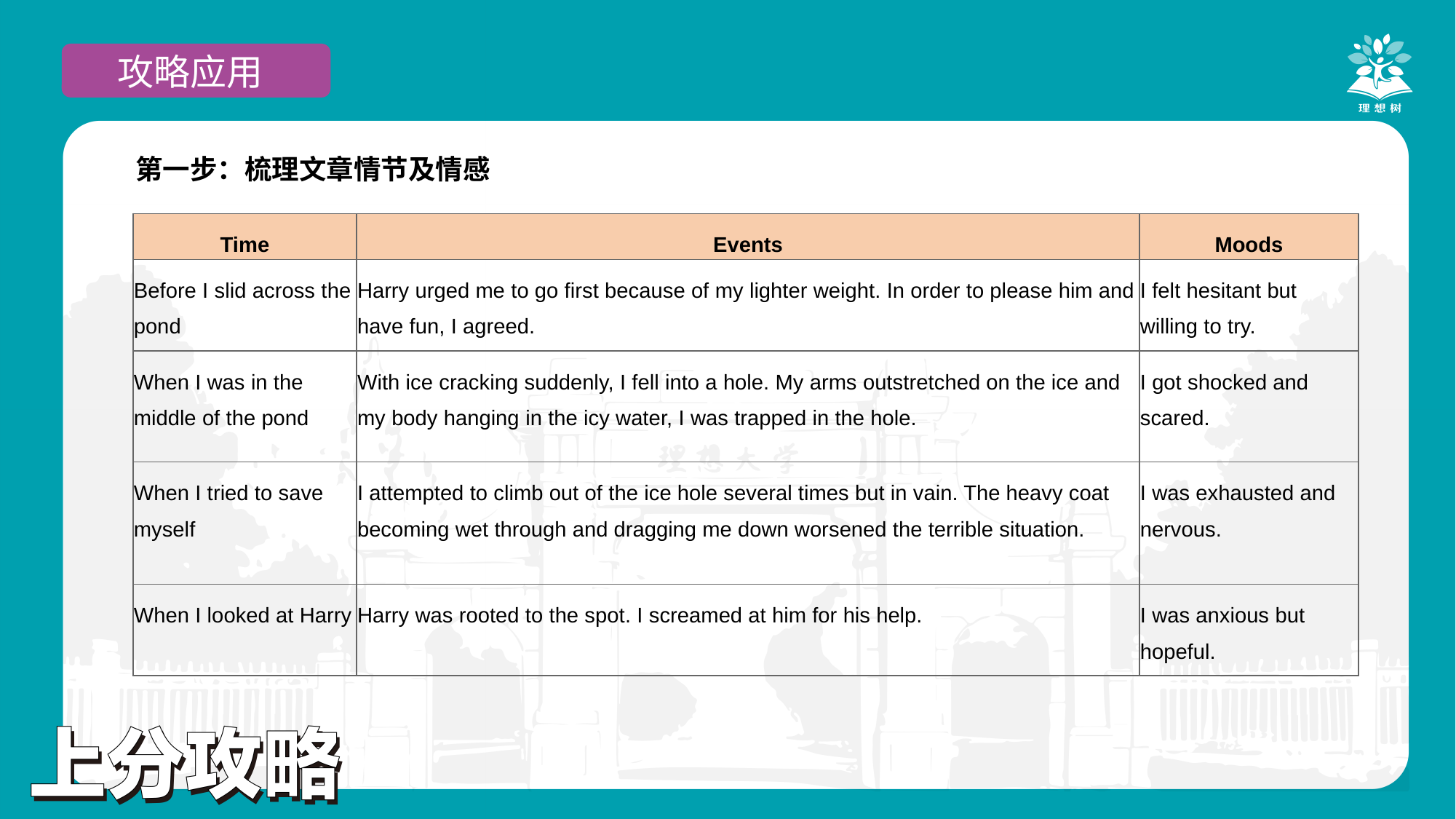

攻略应用
第一步：梳理文章情节及情感
| Time | Events | Moods |
| --- | --- | --- |
| Before I slid across the pond | Harry urged me to go first because of my lighter weight. In order to please him and have fun, I agreed. | I felt hesitant but willing to try. |
| When I was in the middle of the pond | With ice cracking suddenly, I fell into a hole. My arms outstretched on the ice and my body hanging in the icy water, I was trapped in the hole. | I got shocked and scared. |
| When I tried to save myself | I attempted to climb out of the ice hole several times but in vain. The heavy coat becoming wet through and dragging me down worsened the terrible situation. | I was exhausted and nervous. |
| When I looked at Harry | Harry was rooted to the spot. I screamed at him for his help. | I was anxious but hopeful. |